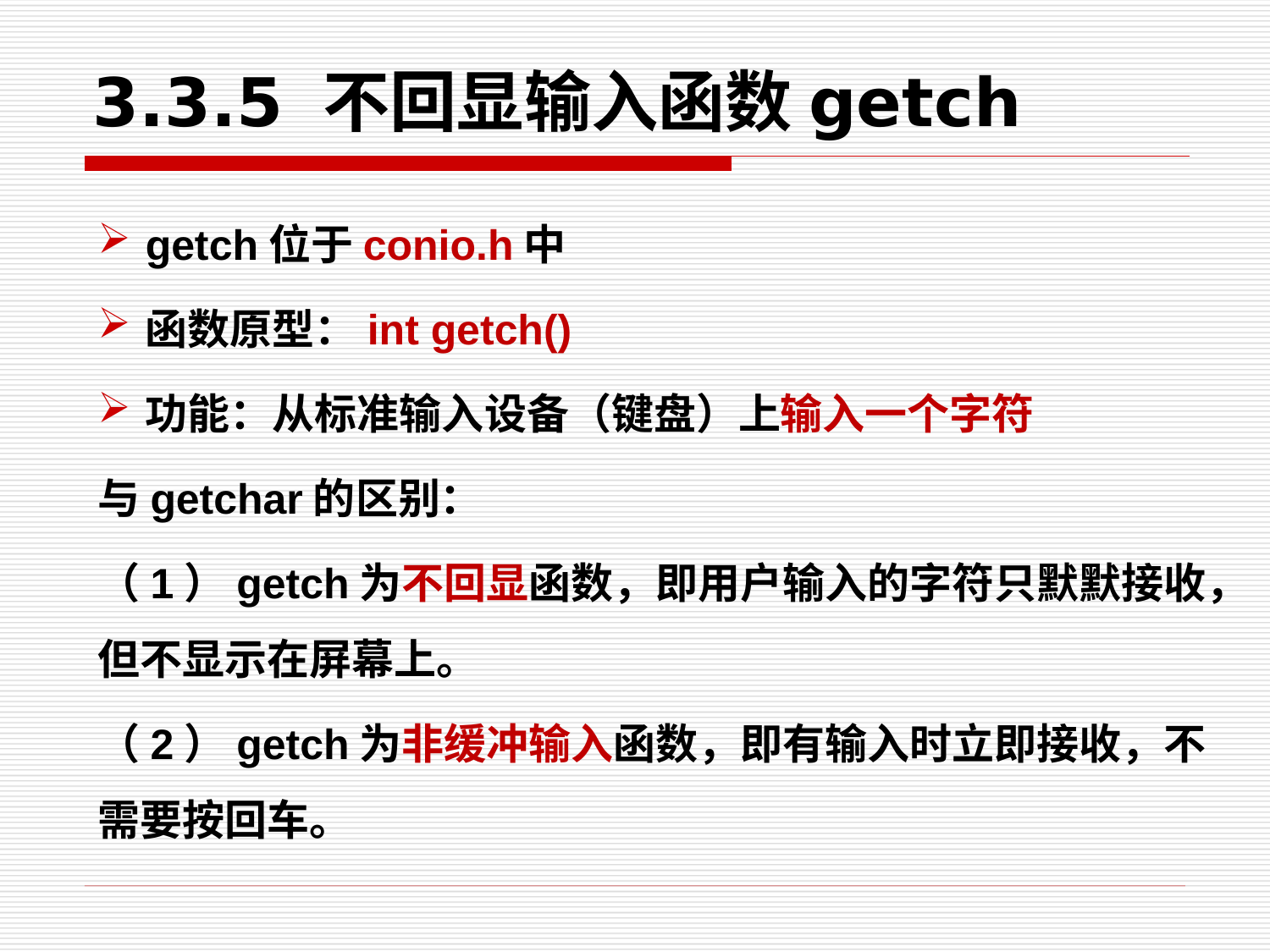

# 3.3.5 不回显输入函数getch
getch位于conio.h中
函数原型：int getch()
功能：从标准输入设备（键盘）上输入一个字符
与getchar的区别：
（1）getch为不回显函数，即用户输入的字符只默默接收，但不显示在屏幕上。
（2）getch为非缓冲输入函数，即有输入时立即接收，不需要按回车。